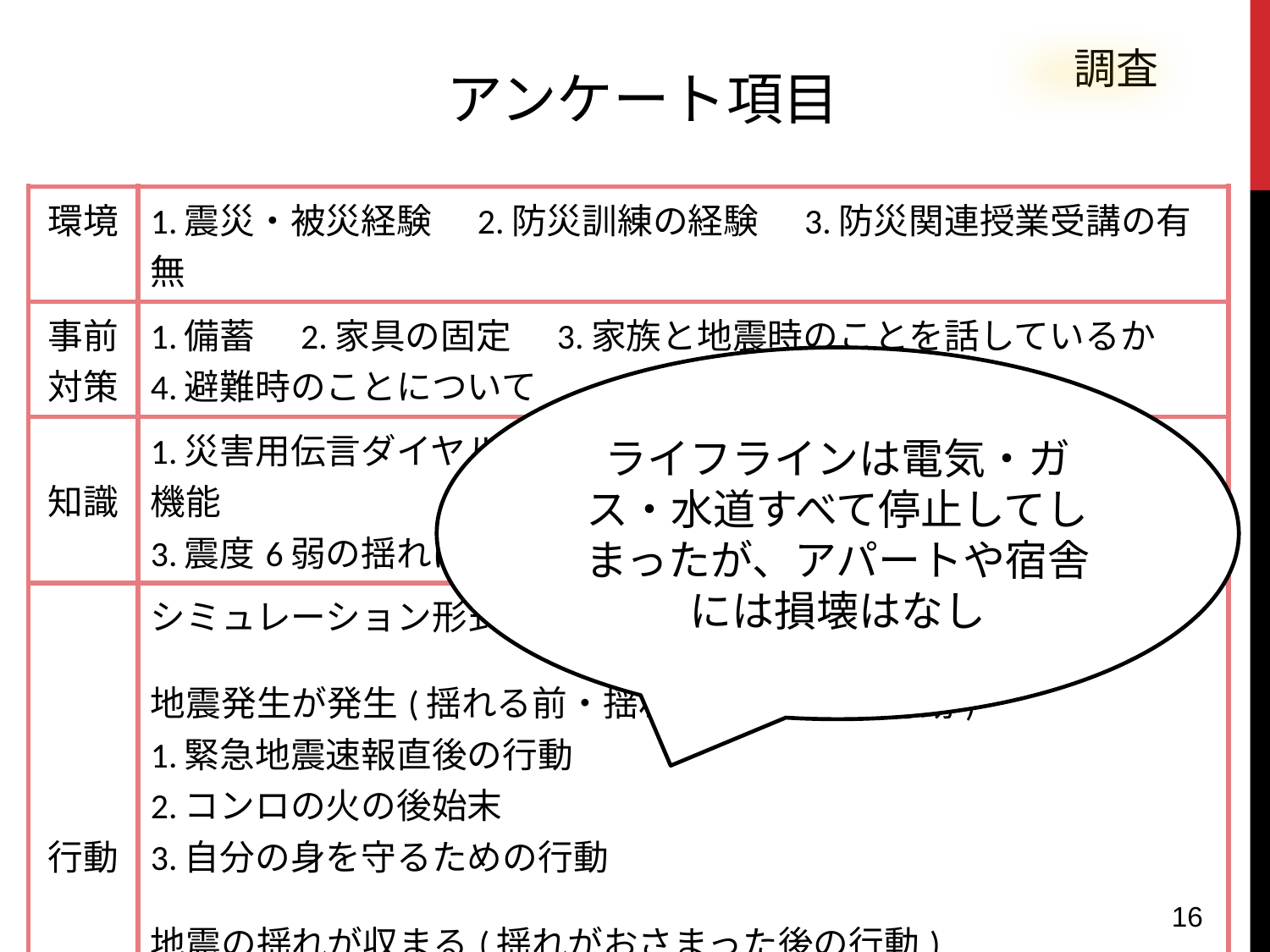

調査
アンケート項目

| 環境 | 1.震災・被災経験　2.防災訓練の経験　3.防災関連授業受講の有無 |
| --- | --- |
| 事前 対策 | 1.備蓄　2.家具の固定　3.家族と地震時のことを話しているか 4.避難時のことについて |
| 知識 | 1.災害用伝言ダイヤルの番号・使用方法　2.マイコンメーターの機能　 3.震度6弱の揺れはどの位のものか |
| 行動 | シミュレーション形式(内閣府防災シミュレーターを参考に) 地震発生が発生(揺れる前・揺れている最中の行動) 1.緊急地震速報直後の行動 2.コンロの火の後始末 3.自分の身を守るための行動 地震の揺れが収まる(揺れがおさまった後の行動) 4.避難する/しない　避難する場合はどこへ避難するか。 5.買い出する/しない　買い出しする場合は何をどれだけ買い出しするか |
ライフラインは電気・ガス・水道すべて停止してしまったが、アパートや宿舎には損壊はなし
16